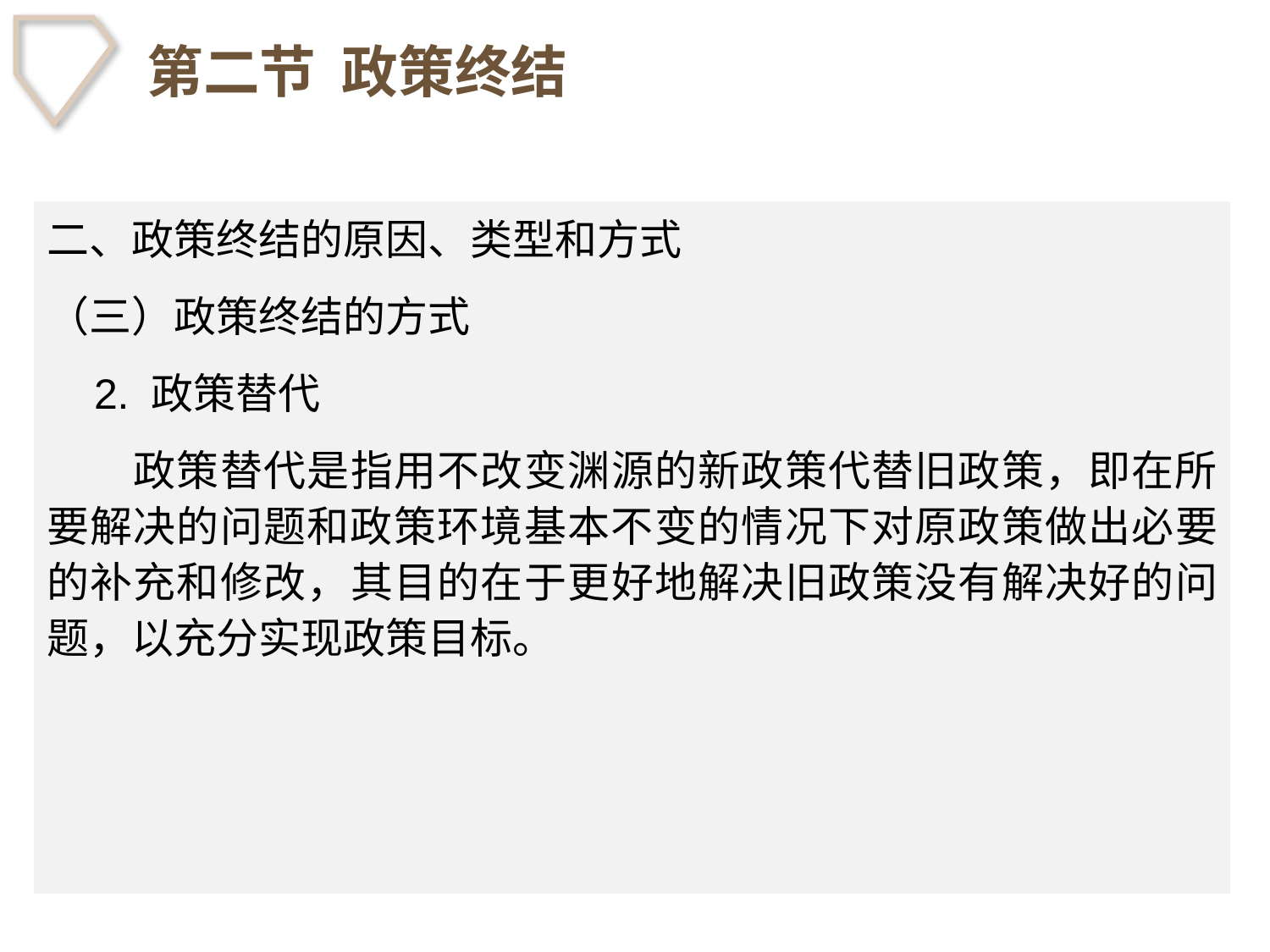

# 第二节  政策终结
二、政策终结的原因、类型和方式
（三）政策终结的方式
    2. 政策替代
　　政策替代是指用不改变渊源的新政策代替旧政策，即在所要解决的问题和政策环境基本不变的情况下对原政策做出必要的补充和修改，其目的在于更好地解决旧政策没有解决好的问题，以充分实现政策目标。